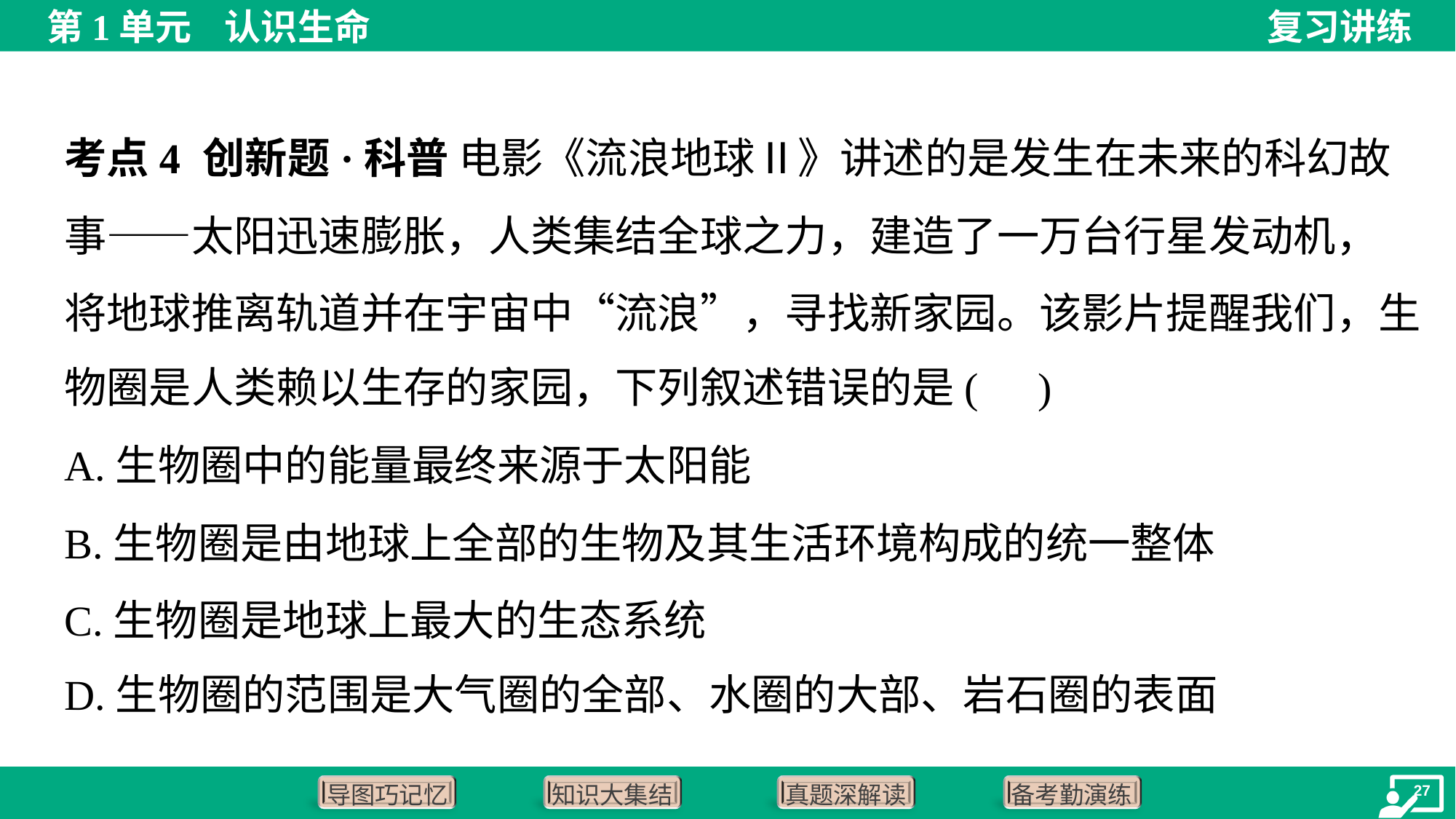

考点4 创新题·科普 电影《流浪地球Ⅱ》讲述的是发生在未来的科幻故
事——太阳迅速膨胀，人类集结全球之力，建造了一万台行星发动机，
将地球推离轨道并在宇宙中“流浪”，寻找新家园。该影片提醒我们，生
物圈是人类赖以生存的家园，下列叙述错误的是(     )
A.生物圈中的能量最终来源于太阳能
B.生物圈是由地球上全部的生物及其生活环境构成的统一整体
C.生物圈是地球上最大的生态系统
D.生物圈的范围是大气圈的全部、水圈的大部、岩石圈的表面